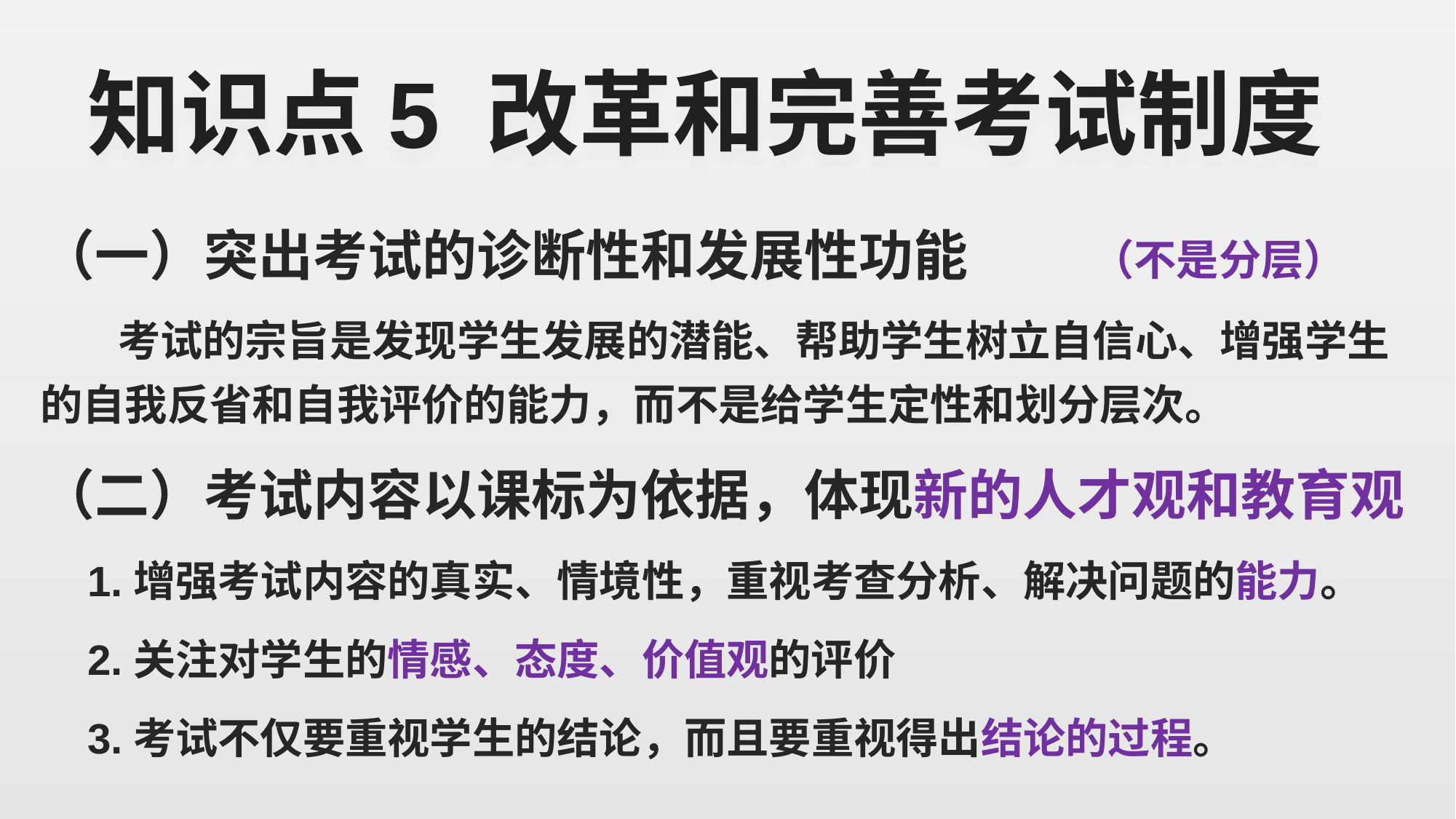

# 知识点5 改革和完善考试制度
（一）突出考试的诊断性和发展性功能          （不是分层）
       考试的宗旨是发现学生发展的潜能、帮助学生树立自信心、增强学生的自我反省和自我评价的能力，而不是给学生定性和划分层次。
（二）考试内容以课标为依据，体现新的人才观和教育观
    1.增强考试内容的真实、情境性，重视考查分析、解决问题的能力。
    2.关注对学生的情感、态度、价值观的评价
    3.考试不仅要重视学生的结论，而且要重视得出结论的过程。